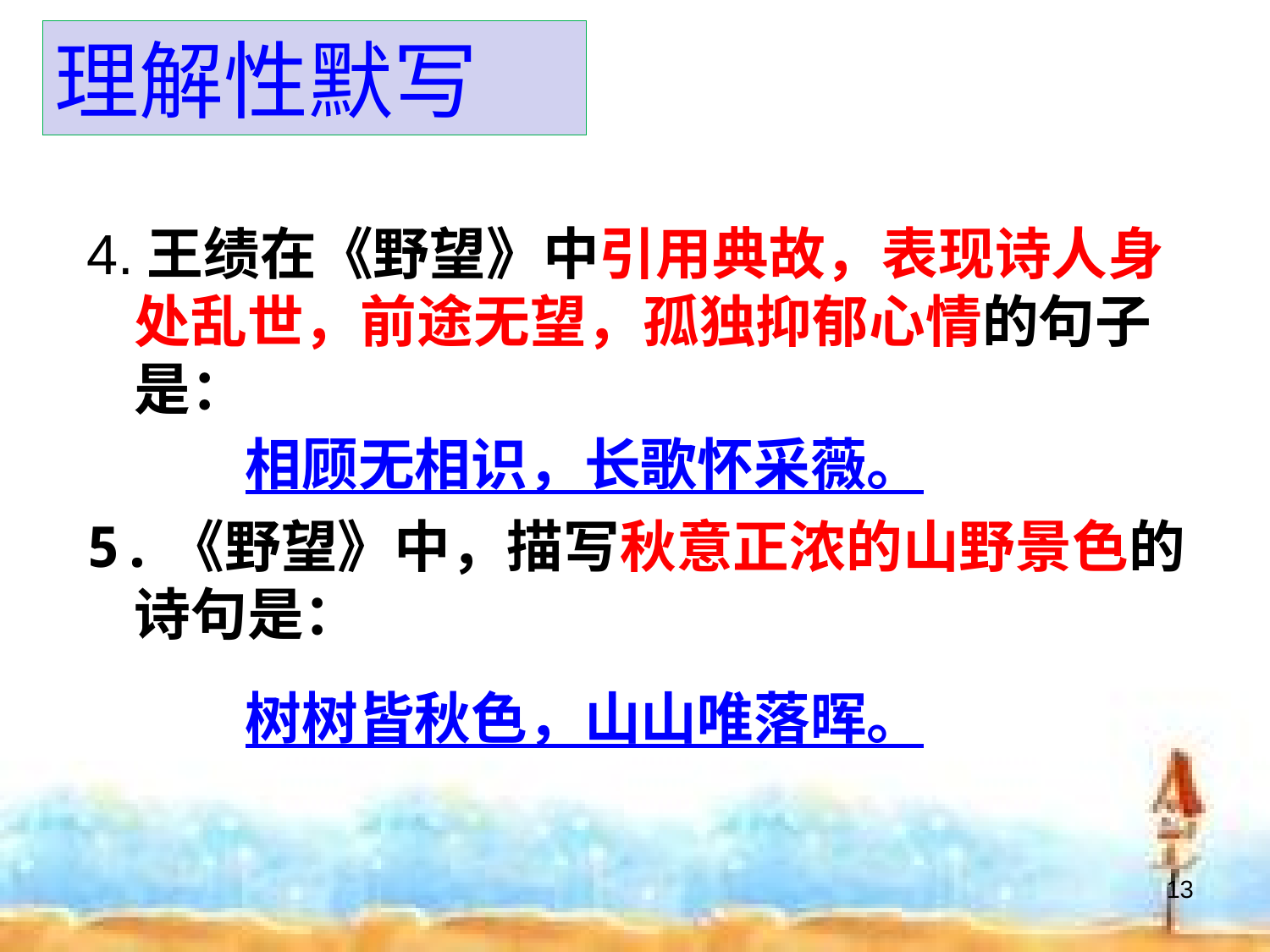

理解性默写
4.王绩在《野望》中引用典故，表现诗人身处乱世，前途无望，孤独抑郁心情的句子是：

5.《野望》中，描写秋意正浓的山野景色的诗句是：
相顾无相识，长歌怀采薇。
树树皆秋色，山山唯落晖。
13